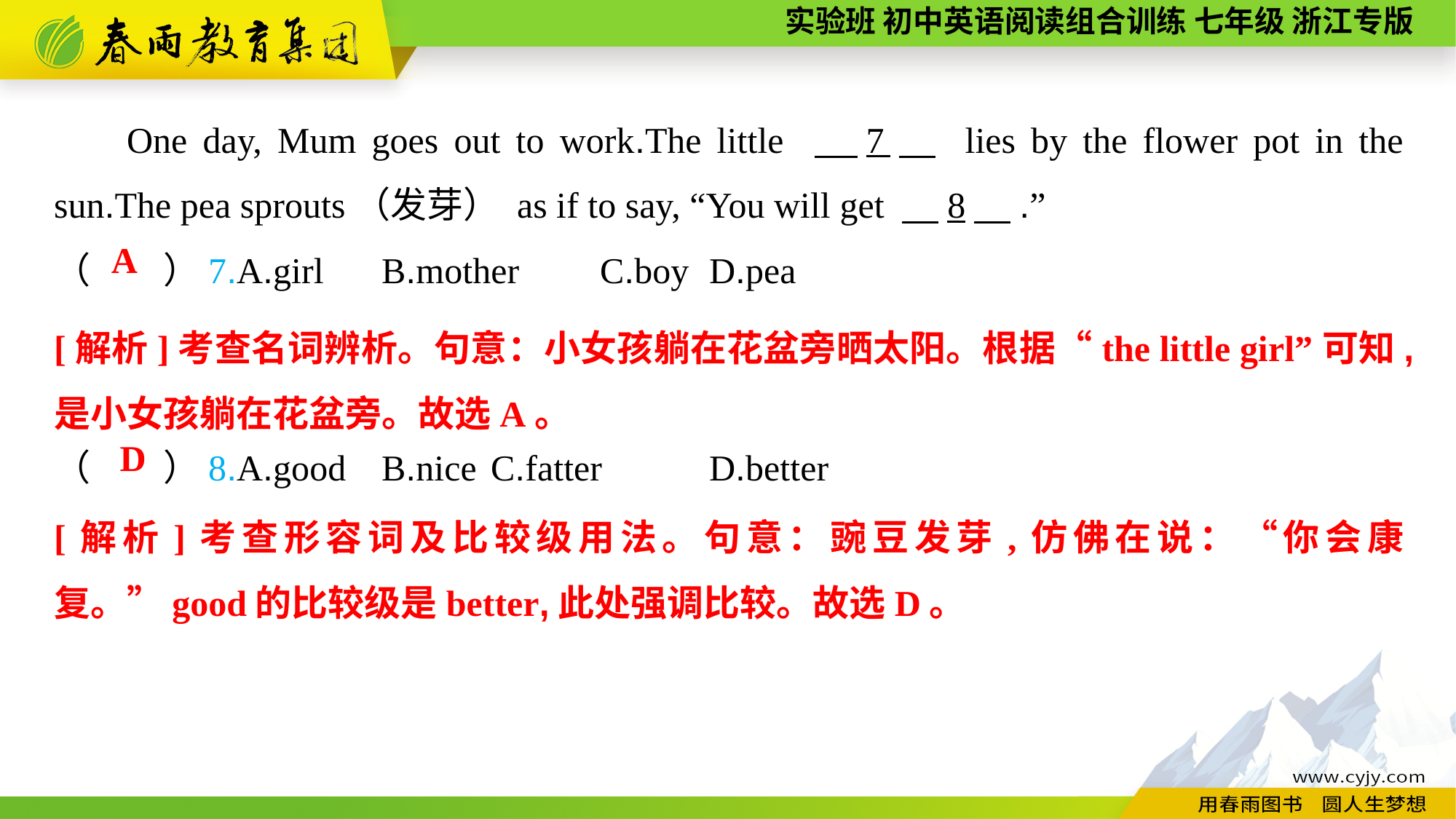

One day, Mum goes out to work.The little 　7　 lies by the flower pot in the sun.The pea sprouts（发芽） as if to say, “You will get 　8　.”
（　　）7.A.girl	B.mother	C.boy	D.pea

（　　）8.A.good	B.nice	C.fatter	D.better
A
[解析]考查名词辨析。句意：小女孩躺在花盆旁晒太阳。根据“the little girl”可知,是小女孩躺在花盆旁。故选A。
D
[解析]考查形容词及比较级用法。句意：豌豆发芽,仿佛在说：“你会康复。”good的比较级是better,此处强调比较。故选D。